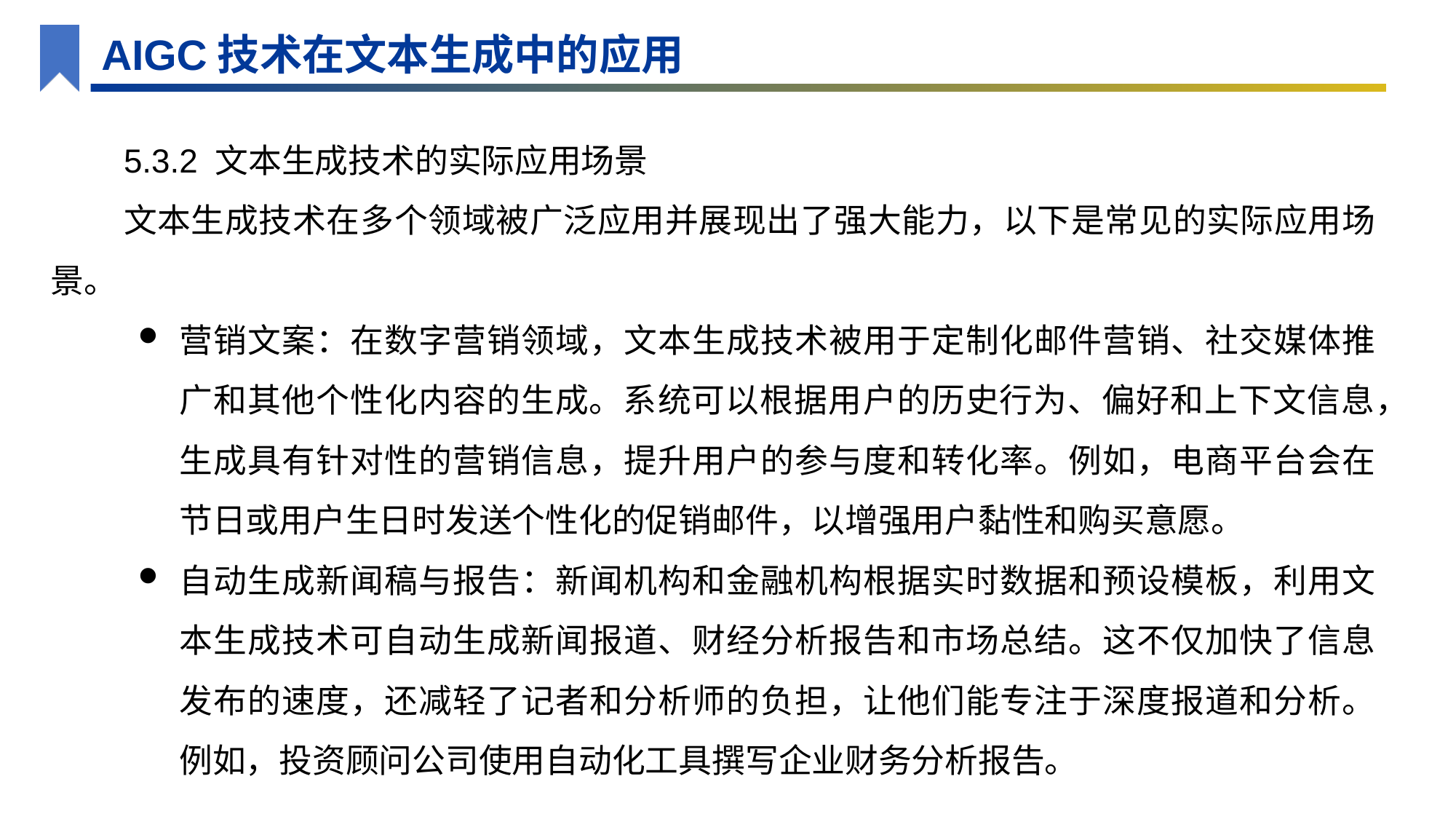

AIGC技术在文本生成中的应用
5.3.2 文本生成技术的实际应用场景
文本生成技术在多个领域被广泛应用并展现出了强大能力，以下是常见的实际应用场景。
营销文案：在数字营销领域，文本生成技术被用于定制化邮件营销、社交媒体推广和其他个性化内容的生成。系统可以根据用户的历史行为、偏好和上下文信息，生成具有针对性的营销信息，提升用户的参与度和转化率。例如，电商平台会在节日或用户生日时发送个性化的促销邮件，以增强用户黏性和购买意愿。
自动生成新闻稿与报告：新闻机构和金融机构根据实时数据和预设模板，利用文本生成技术可自动生成新闻报道、财经分析报告和市场总结。这不仅加快了信息发布的速度，还减轻了记者和分析师的负担，让他们能专注于深度报道和分析。例如，投资顾问公司使用自动化工具撰写企业财务分析报告。